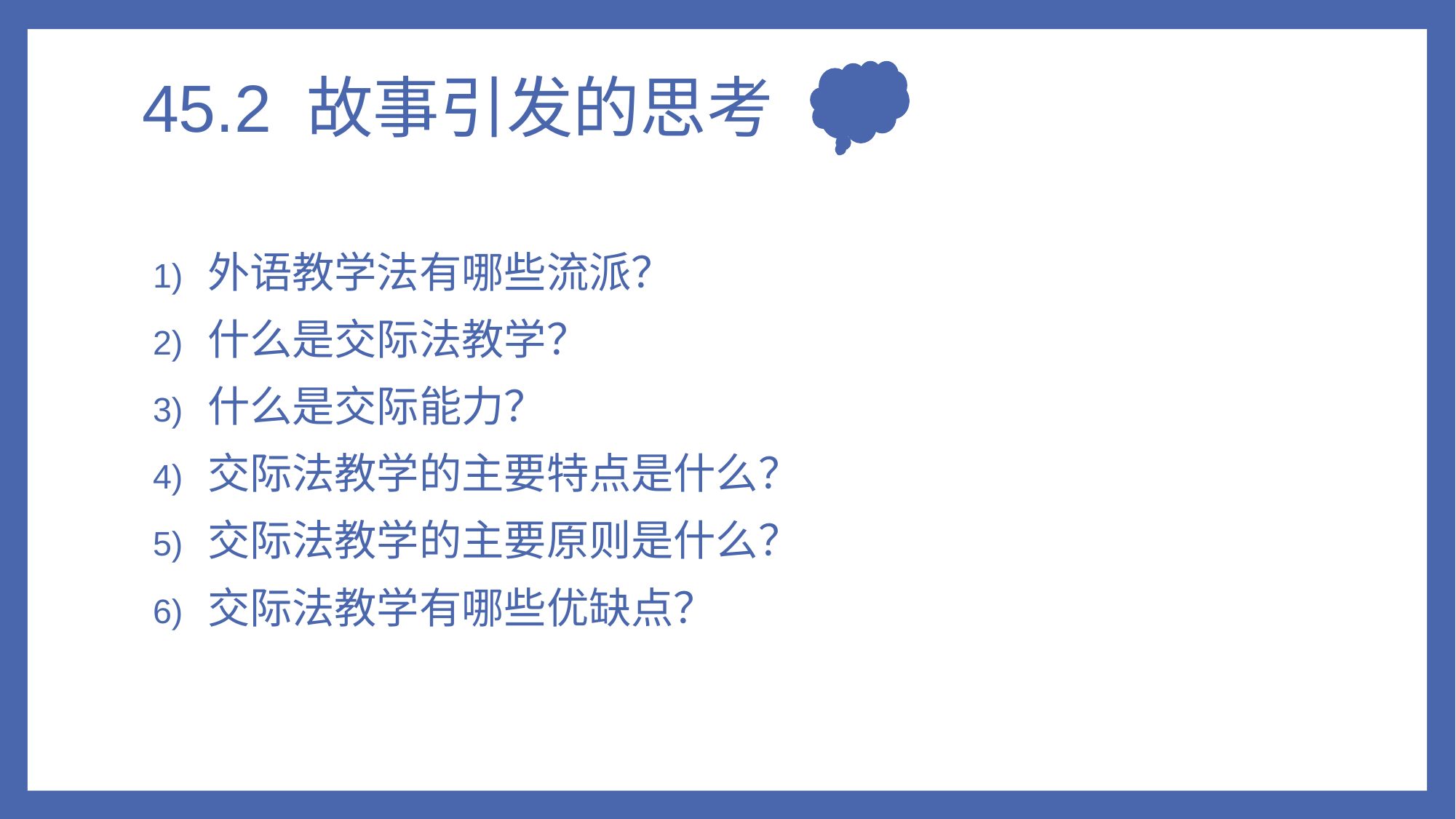

# 45.2 故事引发的思考

外语教学法有哪些流派？
什么是交际法教学？
什么是交际能力？
交际法教学的主要特点是什么？
交际法教学的主要原则是什么？
交际法教学有哪些优缺点？